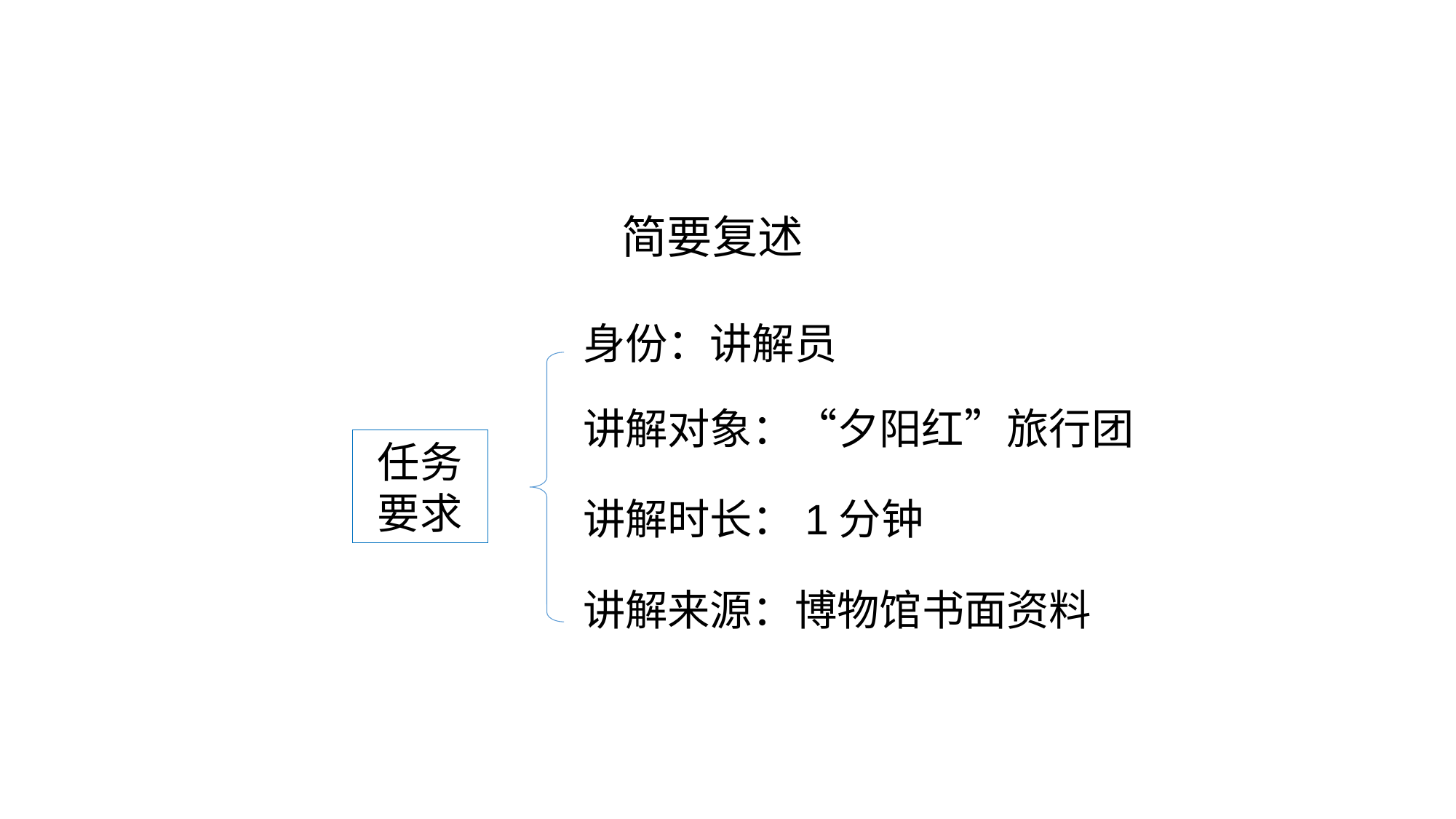

# 简要复述
身份：讲解员

讲解对象：“夕阳红”旅行团
任务要求
讲解时长：1分钟
讲解来源：博物馆书面资料